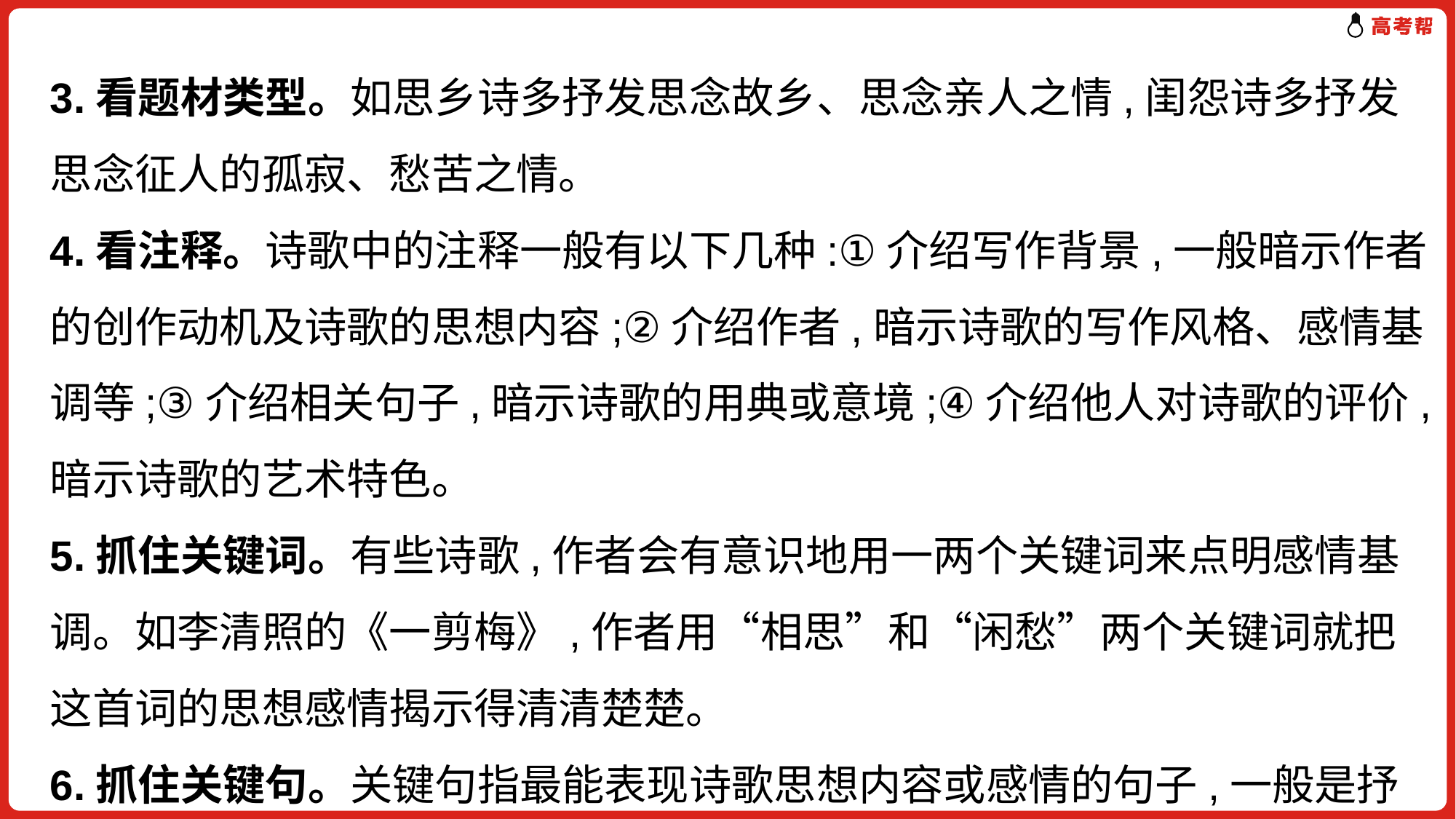

3.看题材类型。如思乡诗多抒发思念故乡、思念亲人之情,闺怨诗多抒发思念征人的孤寂、愁苦之情。
4.看注释。诗歌中的注释一般有以下几种:①介绍写作背景,一般暗示作者的创作动机及诗歌的思想内容;②介绍作者,暗示诗歌的写作风格、感情基调等;③介绍相关句子,暗示诗歌的用典或意境;④介绍他人对诗歌的评价,暗示诗歌的艺术特色。
5.抓住关键词。有些诗歌,作者会有意识地用一两个关键词来点明感情基调。如李清照的《一剪梅》,作者用“相思”和“闲愁”两个关键词就把这首词的思想感情揭示得清清楚楚。
6.抓住关键句。关键句指最能表现诗歌思想内容或感情的句子,一般是抒情